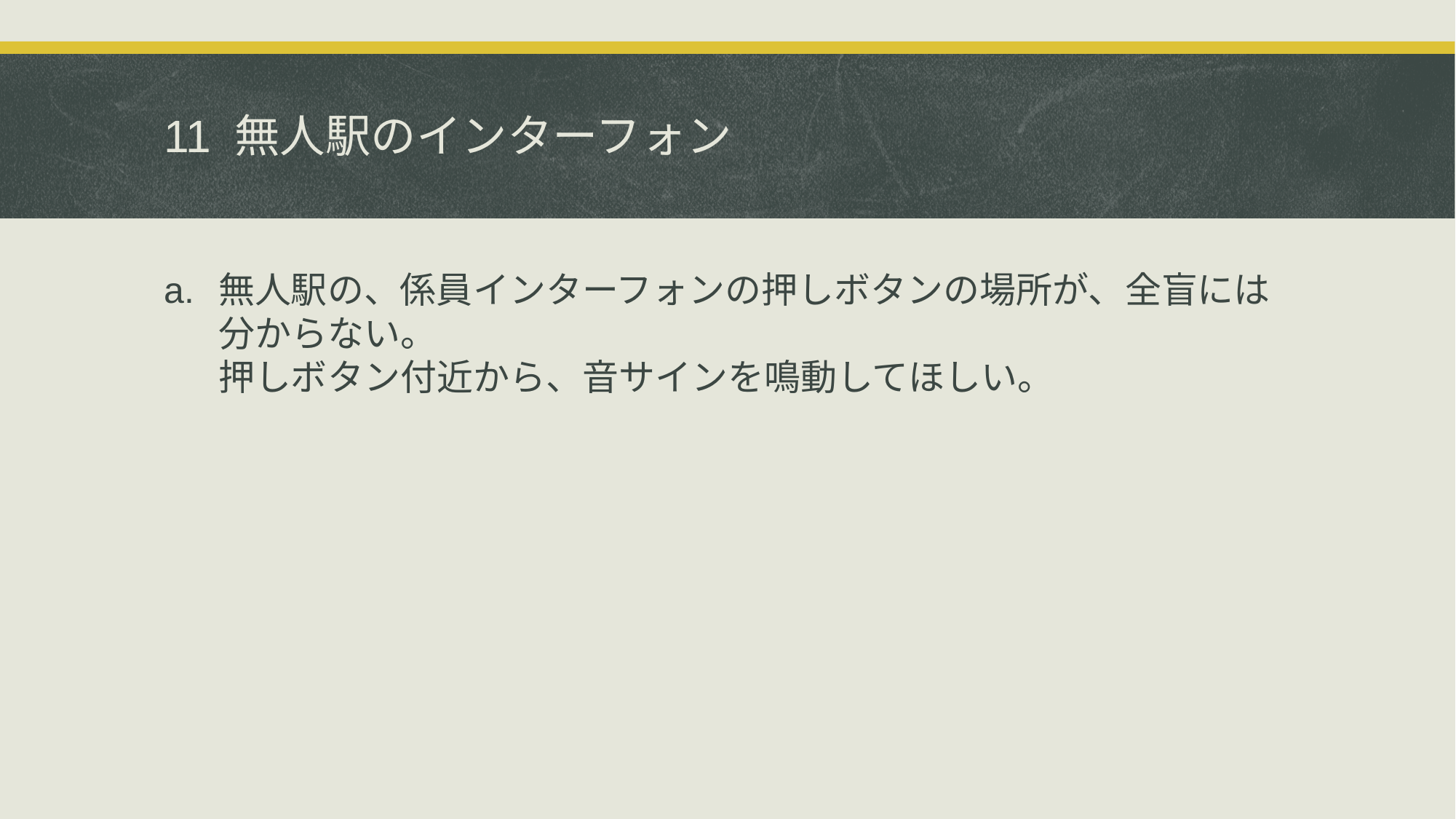

# 11 無人駅のインターフォン
無人駅の、係員インターフォンの押しボタンの場所が、全盲には分からない。
押しボタン付近から、音サインを鳴動してほしい。